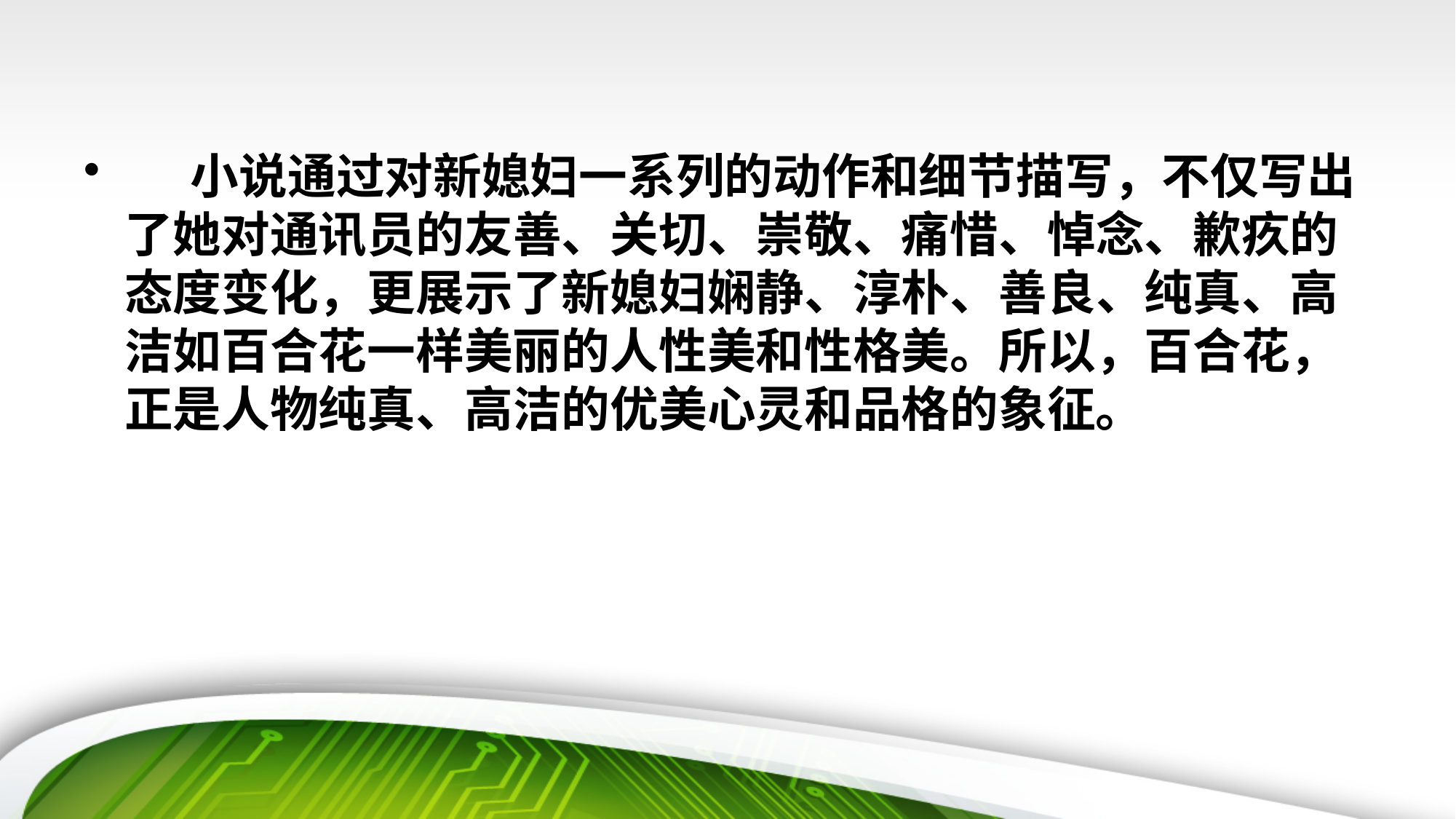

#
     小说通过对新媳妇一系列的动作和细节描写，不仅写出了她对通讯员的友善、关切、崇敬、痛惜、悼念、歉疚的态度变化，更展示了新媳妇娴静、淳朴、善良、纯真、高洁如百合花一样美丽的人性美和性格美。所以，百合花，正是人物纯真、高洁的优美心灵和品格的象征。